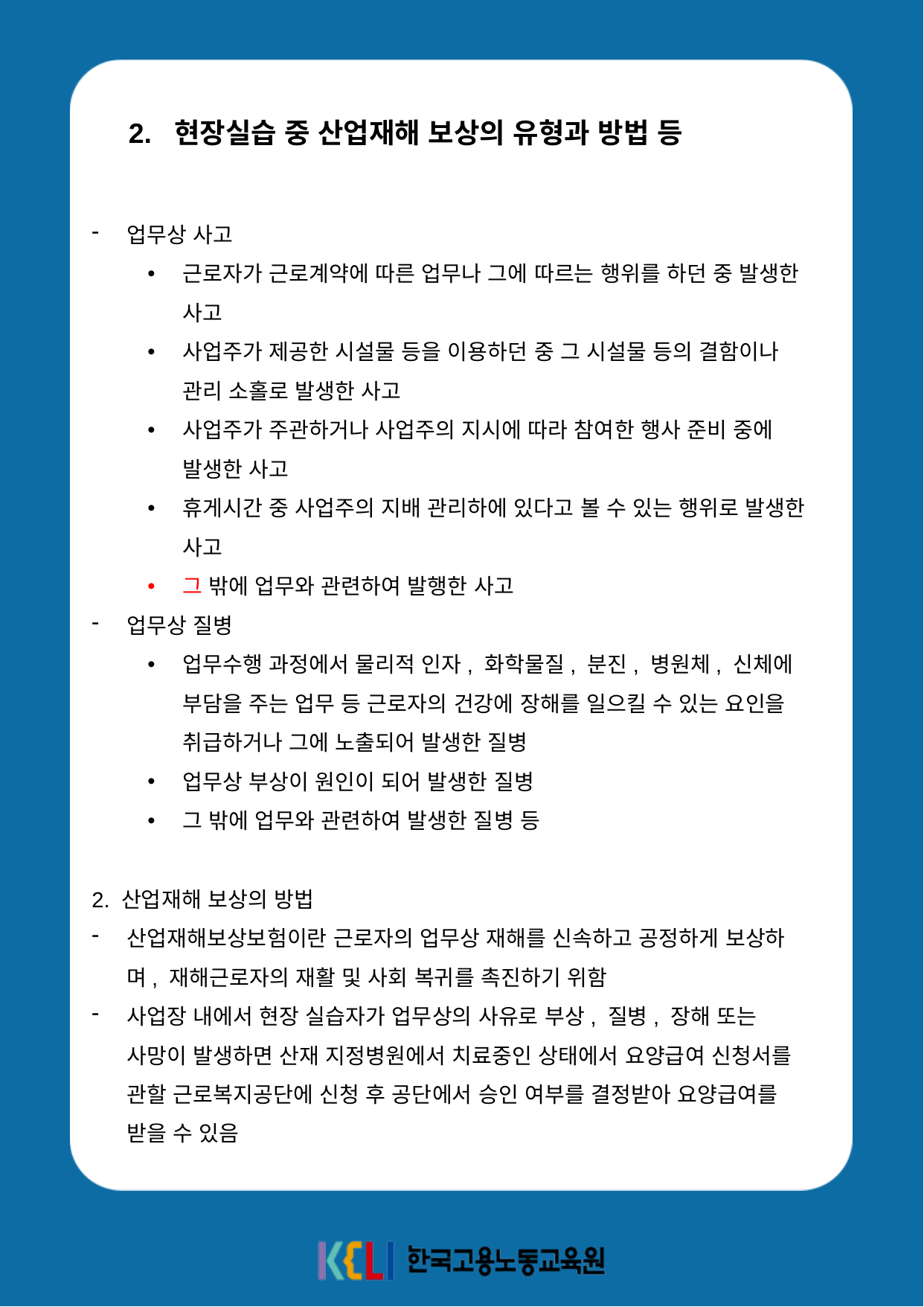

2.  현장실습 중 산업재해 보상의 유형과 방법 등
업무상 사고
근로자가 근로계약에 따른 업무나 그에 따르는 행위를 하던 중 발생한 사고
사업주가 제공한 시설물 등을 이용하던 중 그 시설물 등의 결함이나 관리 소홀로 발생한 사고
사업주가 주관하거나 사업주의 지시에 따라 참여한 행사 준비 중에 발생한 사고
휴게시간 중 사업주의 지배 관리하에 있다고 볼 수 있는 행위로 발생한 사고
그 밖에 업무와 관련하여 발행한 사고
업무상 질병
업무수행 과정에서 물리적 인자, 화학물질, 분진, 병원체, 신체에 부담을 주는 업무 등 근로자의 건강에 장해를 일으킬 수 있는 요인을 취급하거나 그에 노출되어 발생한 질병
업무상 부상이 원인이 되어 발생한 질병
그 밖에 업무와 관련하여 발생한 질병 등

2. 산업재해 보상의 방법
산업재해보상보험이란 근로자의 업무상 재해를 신속하고 공정하게 보상하며, 재해근로자의 재활 및 사회 복귀를 촉진하기 위함
사업장 내에서 현장 실습자가 업무상의 사유로 부상, 질병, 장해 또는 사망이 발생하면 산재 지정병원에서 치료중인 상태에서 요양급여 신청서를 관할 근로복지공단에 신청 후 공단에서 승인 여부를 결정받아 요양급여를 받을 수 있음